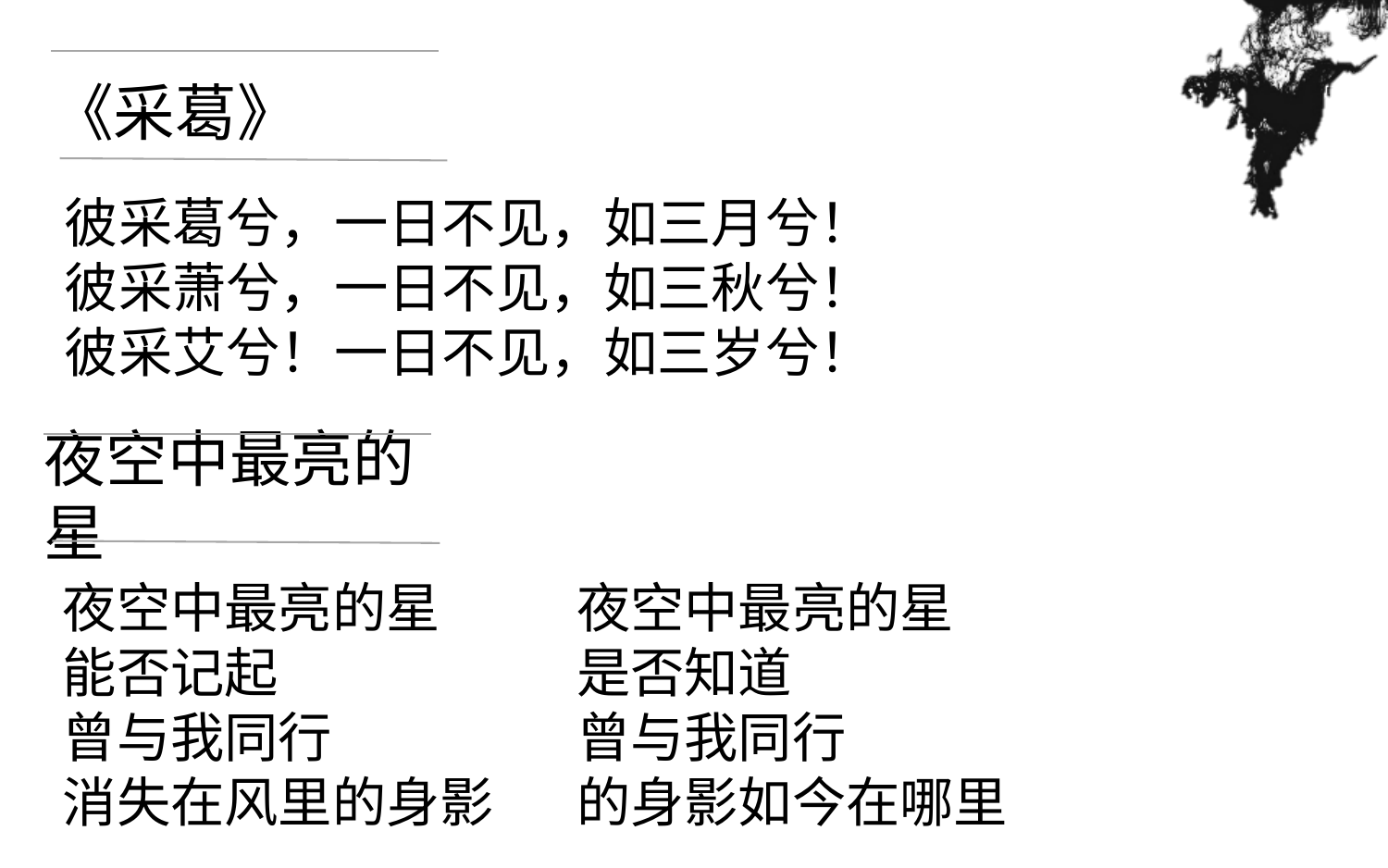

《采葛》
彼采葛兮，一日不见，如三月兮！
彼采萧兮，一日不见，如三秋兮！
彼采艾兮！一日不见，如三岁兮！
夜空中最亮的星
夜空中最亮的星
能否记起
曾与我同行
消失在风里的身影
夜空中最亮的星
是否知道
曾与我同行
的身影如今在哪里